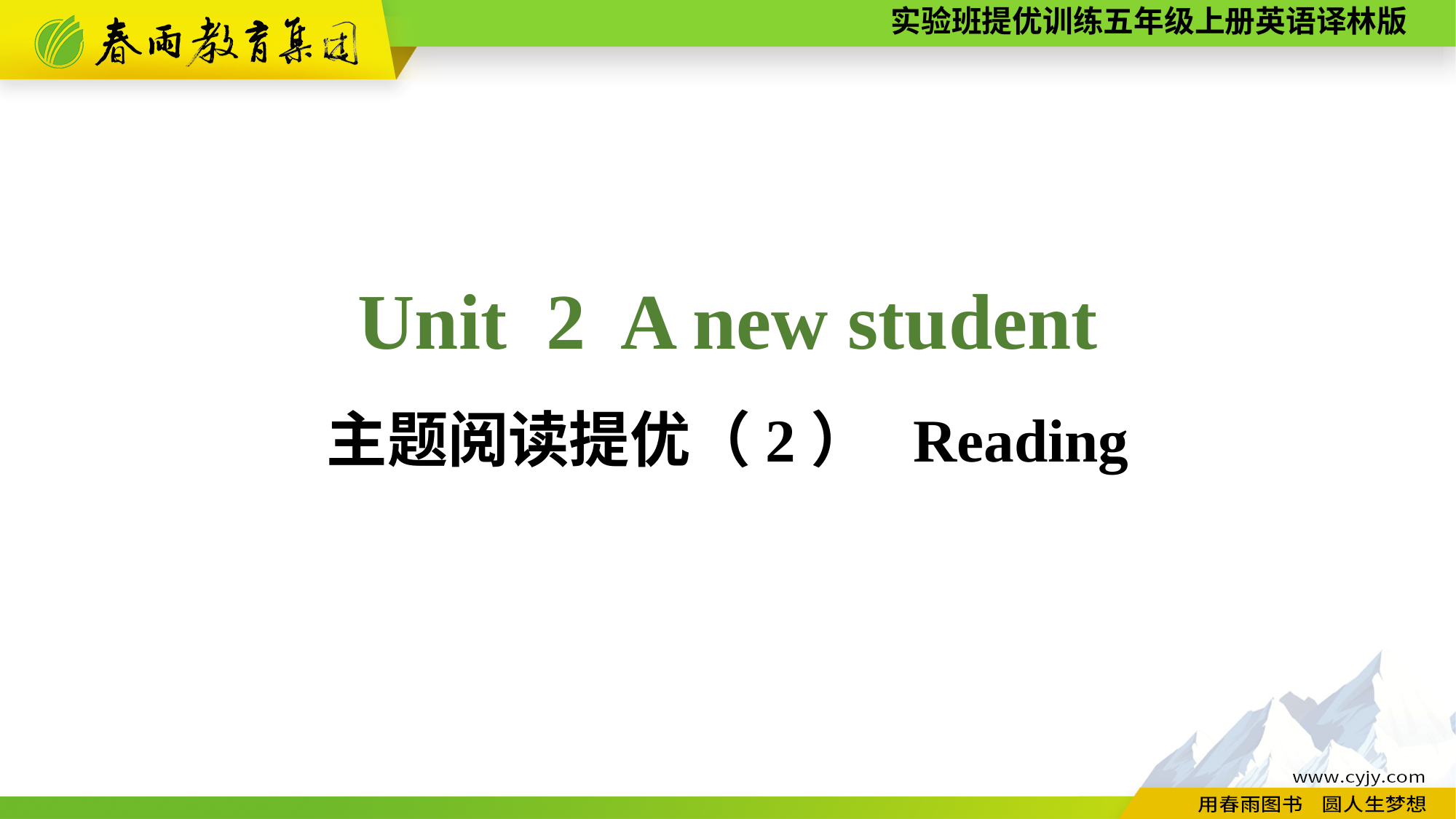

Unit  2  A new student
主题阅读提优（2）  Reading